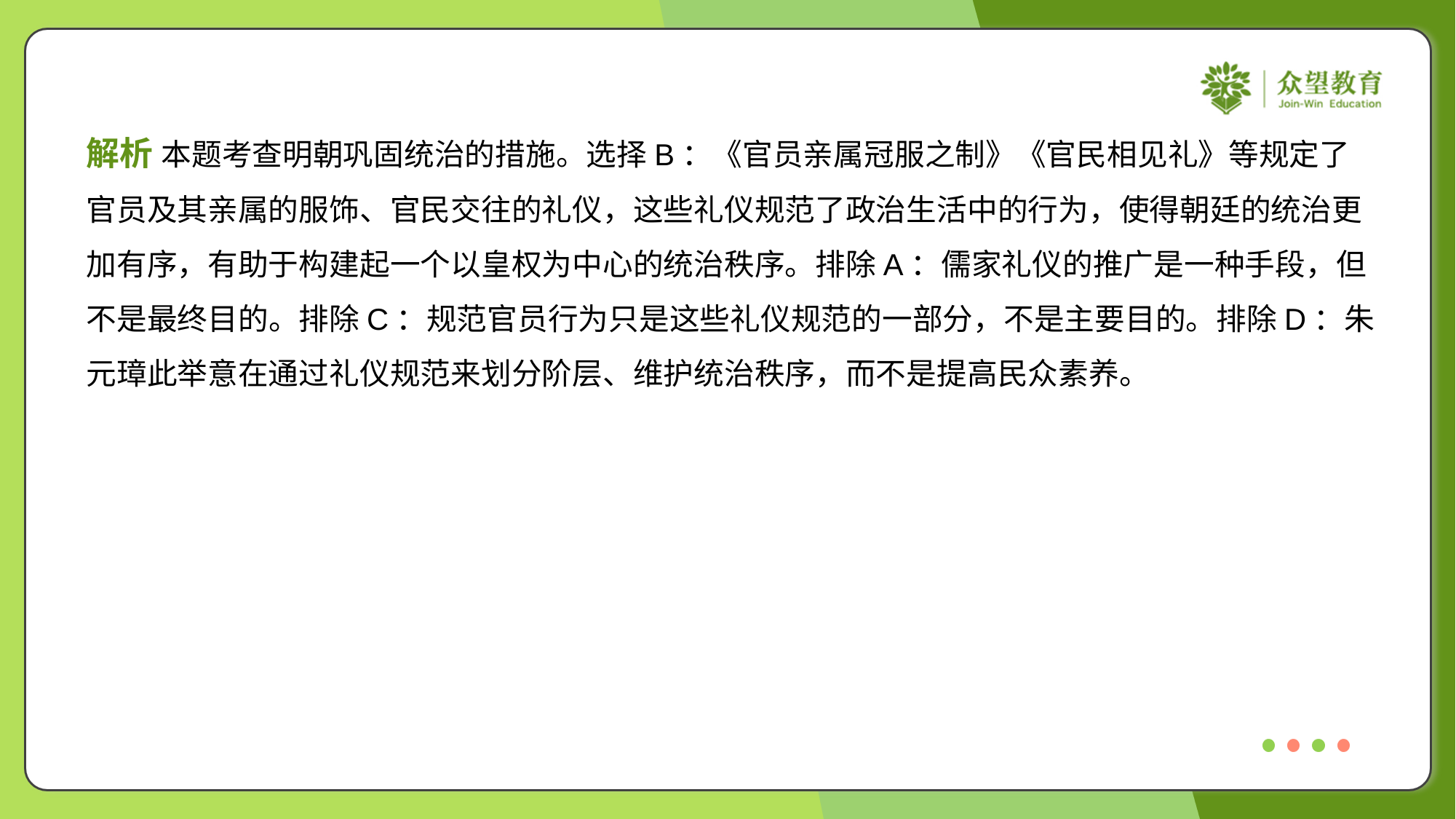

解析 本题考查明朝巩固统治的措施。选择B：《官员亲属冠服之制》《官民相见礼》等规定了
官员及其亲属的服饰、官民交往的礼仪，这些礼仪规范了政治生活中的行为，使得朝廷的统治更
加有序，有助于构建起一个以皇权为中心的统治秩序。排除A：儒家礼仪的推广是一种手段，但
不是最终目的。排除C：规范官员行为只是这些礼仪规范的一部分，不是主要目的。排除D：朱
元璋此举意在通过礼仪规范来划分阶层、维护统治秩序，而不是提高民众素养。